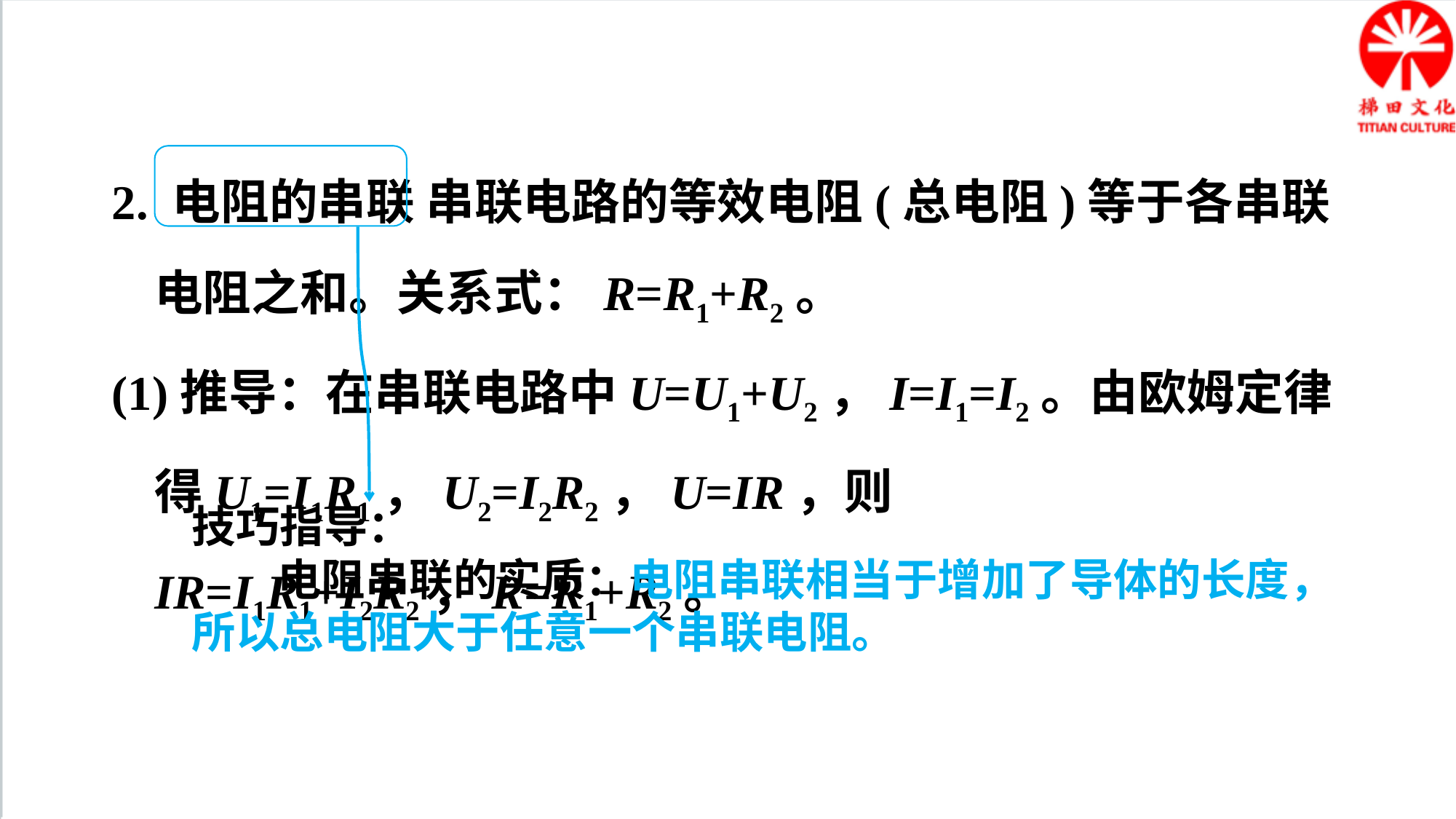

2. 电阻的串联 串联电路的等效电阻(总电阻)等于各串联电阻之和。关系式：R=R1+R2。
(1)推导：在串联电路中U=U1+U2，I=I1=I2。由欧姆定律得U1=I1R1，U2=I2R2，U=IR，则IR=I1R1+I2R2，R=R1+R2。

技巧指导：
电阻串联的实质：电阻串联相当于增加了导体的长度，所以总电阻大于任意一个串联电阻。